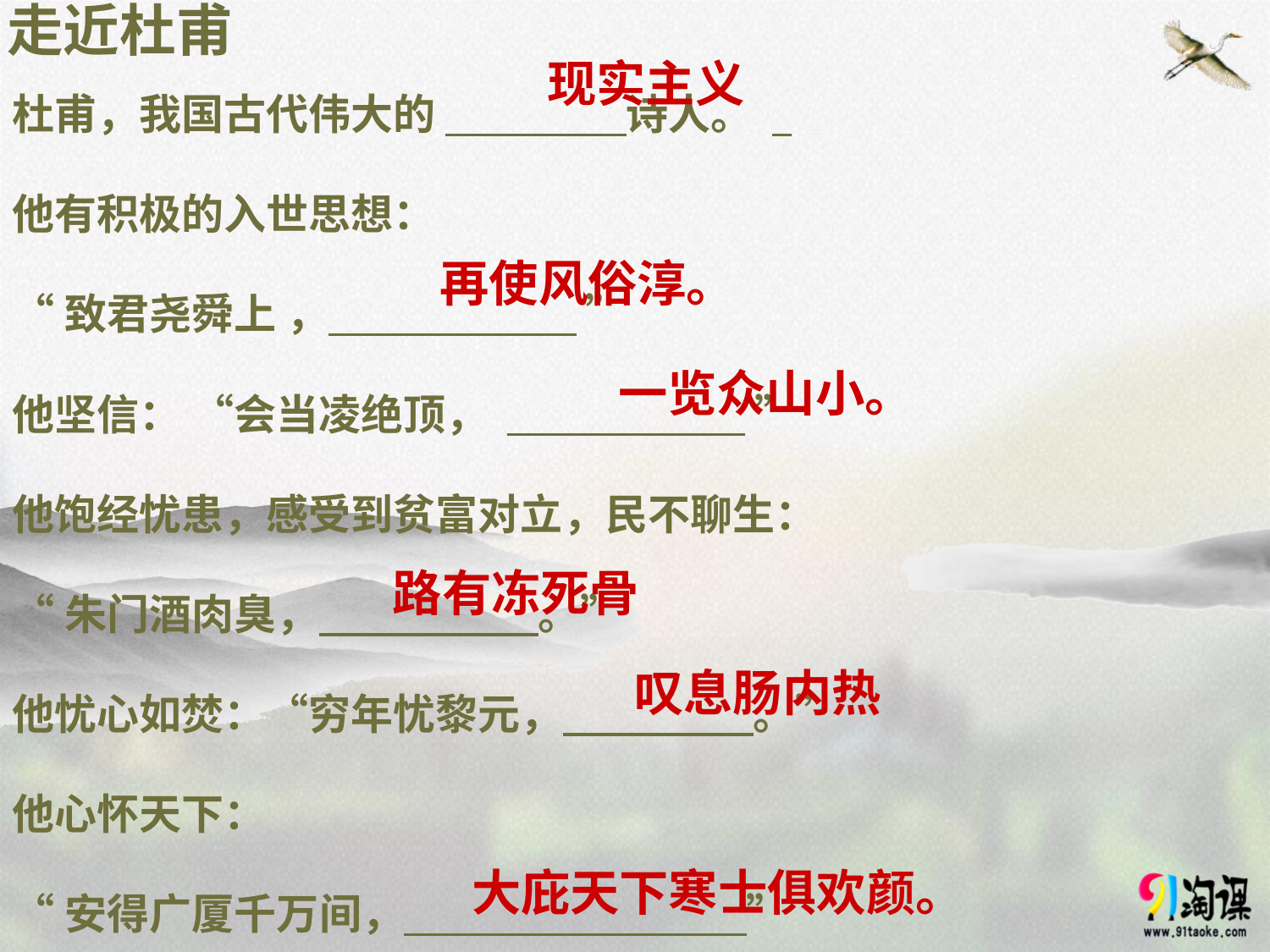

# 走近杜甫
现实主义
杜甫，我国古代伟大的                    诗人。
他有积极的入世思想：
“致君尧舜上 ，                           ”
他坚信： “会当凌绝顶，                            ”
他饱经忧患，感受到贫富对立，民不聊生：
“朱门酒肉臭，                       。”
他忧心如焚：“穷年忧黎元，                    。”
他心怀天下：
“安得广厦千万间，                                    ”
再使风俗淳。
一览众山小。
路有冻死骨
叹息肠内热
大庇天下寒士俱欢颜。